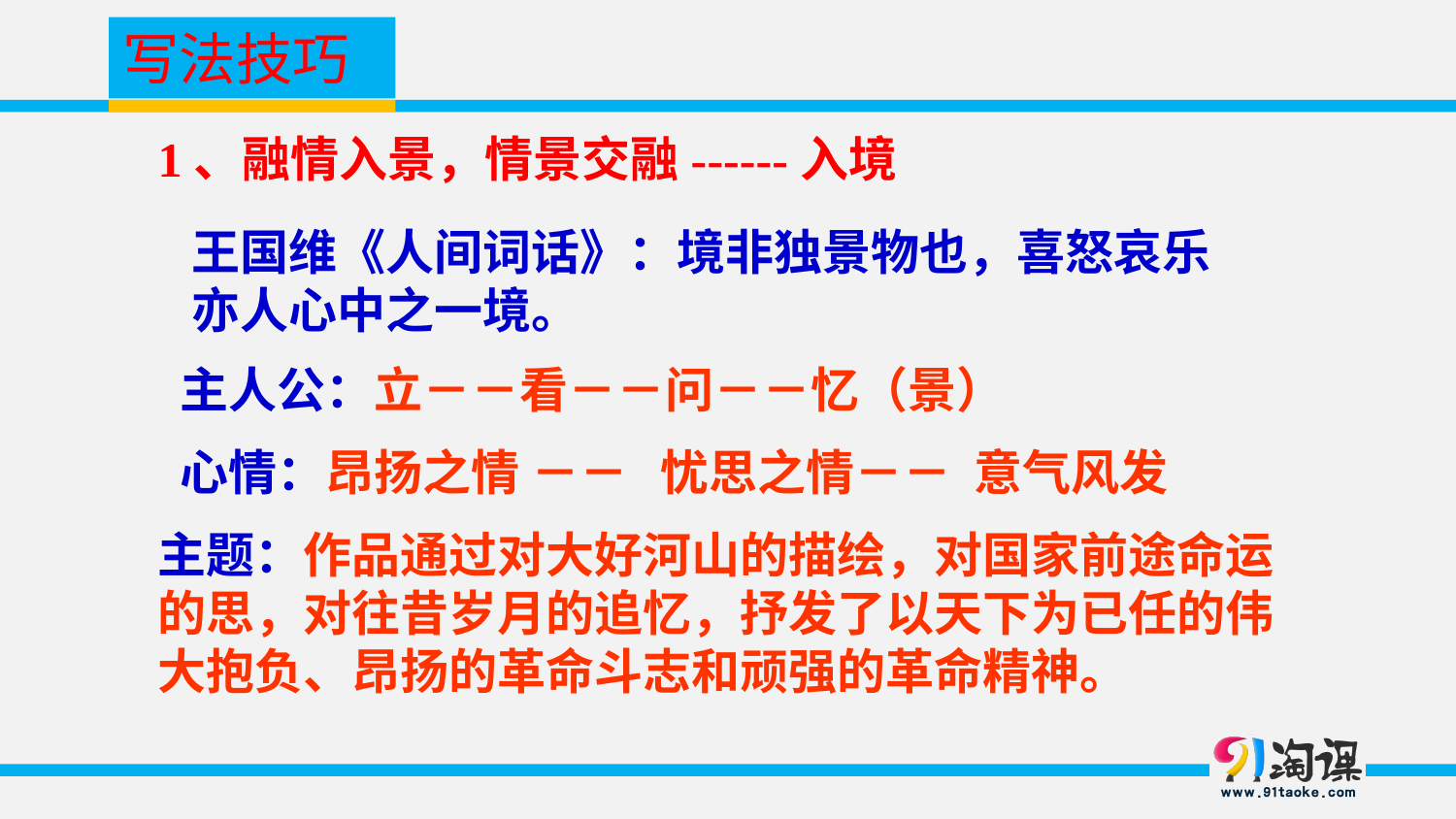

写法技巧
1、融情入景，情景交融------入境
王国维《人间词话》：境非独景物也，喜怒哀乐亦人心中之一境。
 主人公：立－－看－－问－－忆（景）
 心情：昂扬之情 －－   忧思之情－－  意气风发
主题：作品通过对大好河山的描绘，对国家前途命运的思，对往昔岁月的追忆，抒发了以天下为已任的伟大抱负、昂扬的革命斗志和顽强的革命精神。